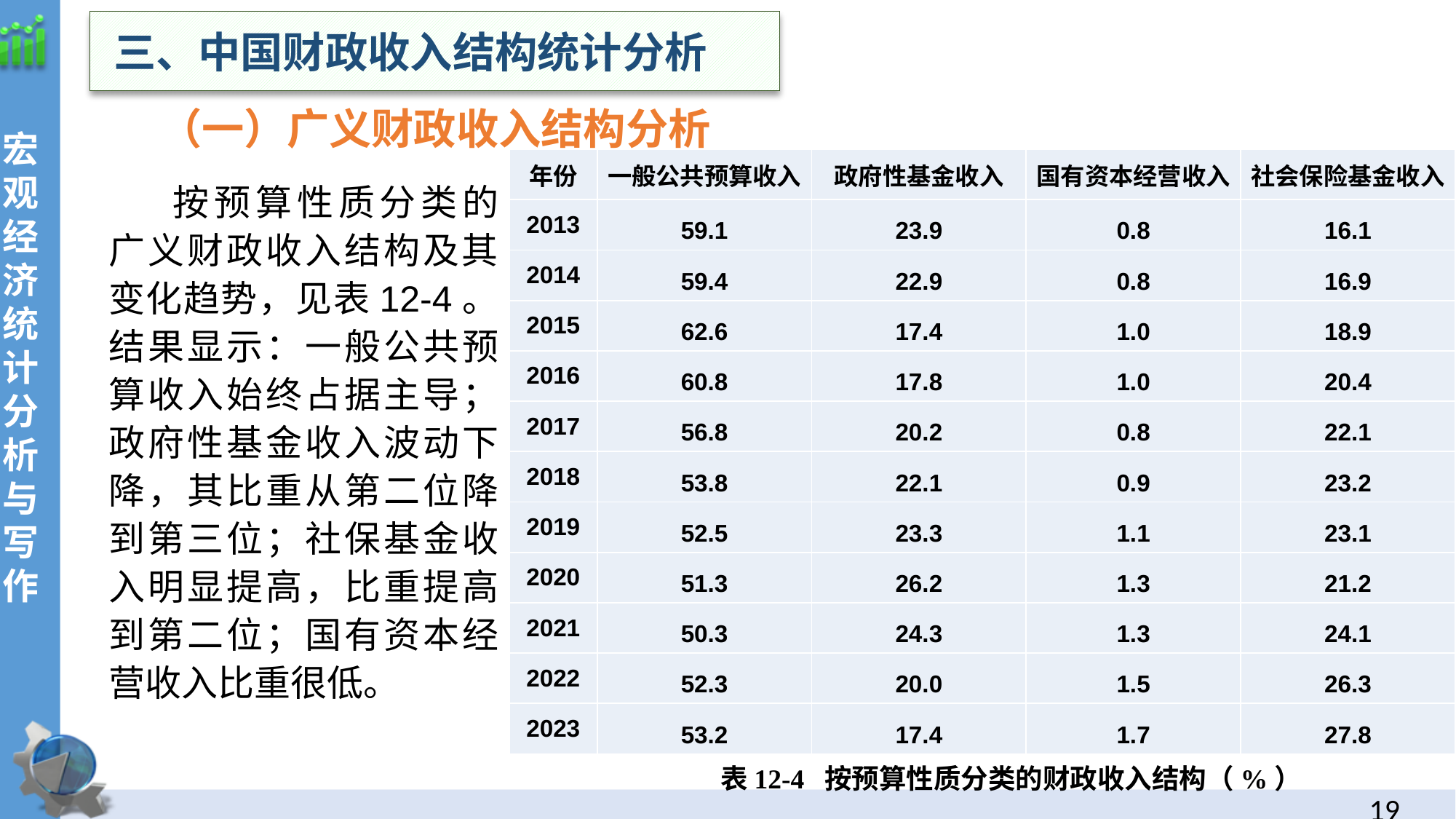

三、中国财政收入结构统计分析
（一）广义财政收入结构分析

宏观经济统计分析与写作
| 年份 | 一般公共预算收入 | 政府性基金收入 | 国有资本经营收入 | 社会保险基金收入 |
| --- | --- | --- | --- | --- |
| 2013 | 59.1 | 23.9 | 0.8 | 16.1 |
| 2014 | 59.4 | 22.9 | 0.8 | 16.9 |
| 2015 | 62.6 | 17.4 | 1.0 | 18.9 |
| 2016 | 60.8 | 17.8 | 1.0 | 20.4 |
| 2017 | 56.8 | 20.2 | 0.8 | 22.1 |
| 2018 | 53.8 | 22.1 | 0.9 | 23.2 |
| 2019 | 52.5 | 23.3 | 1.1 | 23.1 |
| 2020 | 51.3 | 26.2 | 1.3 | 21.2 |
| 2021 | 50.3 | 24.3 | 1.3 | 24.1 |
| 2022 | 52.3 | 20.0 | 1.5 | 26.3 |
| 2023 | 53.2 | 17.4 | 1.7 | 27.8 |
按预算性质分类的广义财政收入结构及其变化趋势，见表12-4。结果显示：一般公共预算收入始终占据主导；政府性基金收入波动下降，其比重从第二位降到第三位；社保基金收入明显提高，比重提高到第二位；国有资本经营收入比重很低。

表12-4  按预算性质分类的财政收入结构（%）
19